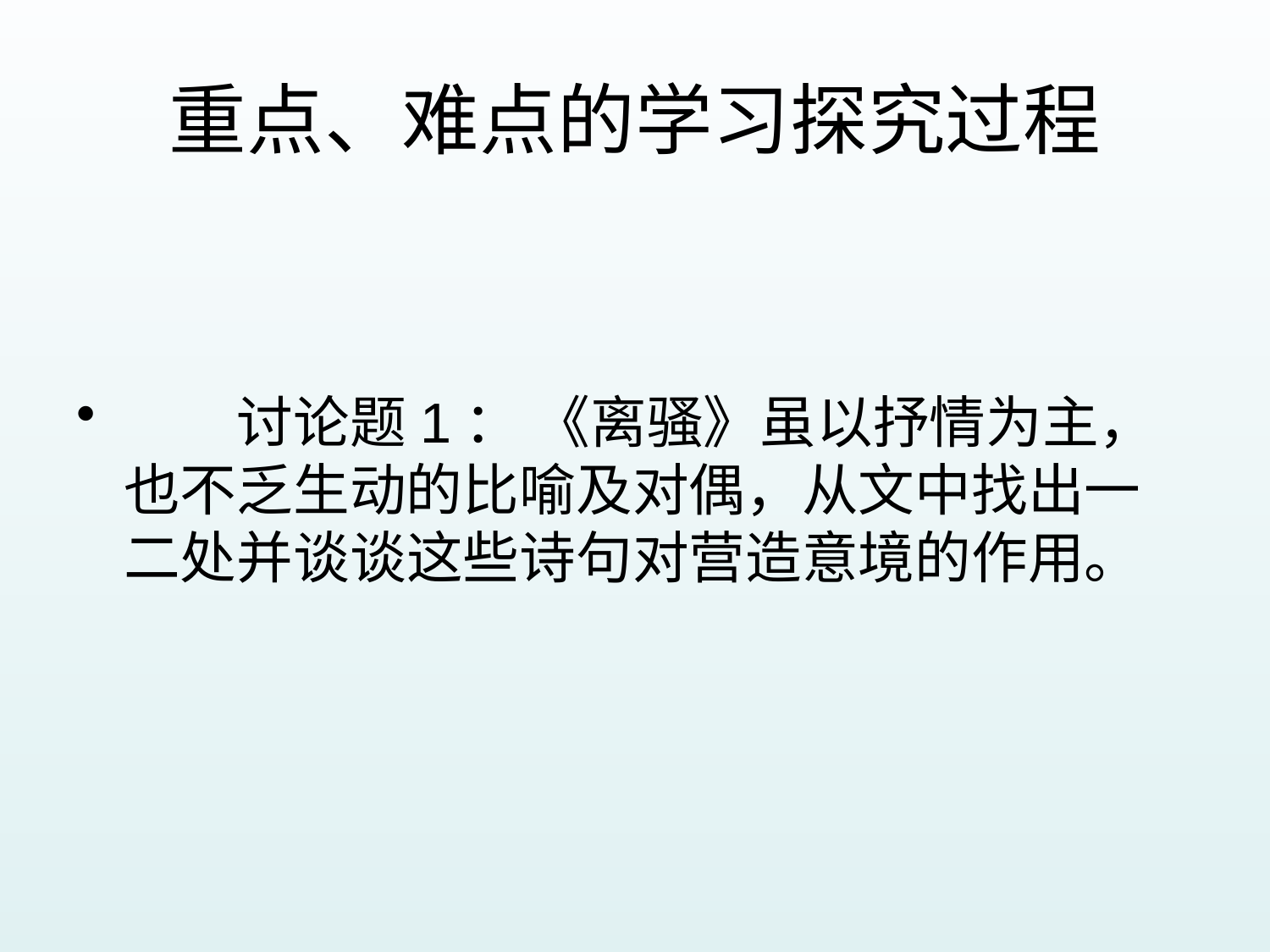

# 重点、难点的学习探究过程

　　讨论题1： 《离骚》虽以抒情为主，也不乏生动的比喻及对偶，从文中找出一二处并谈谈这些诗句对营造意境的作用。